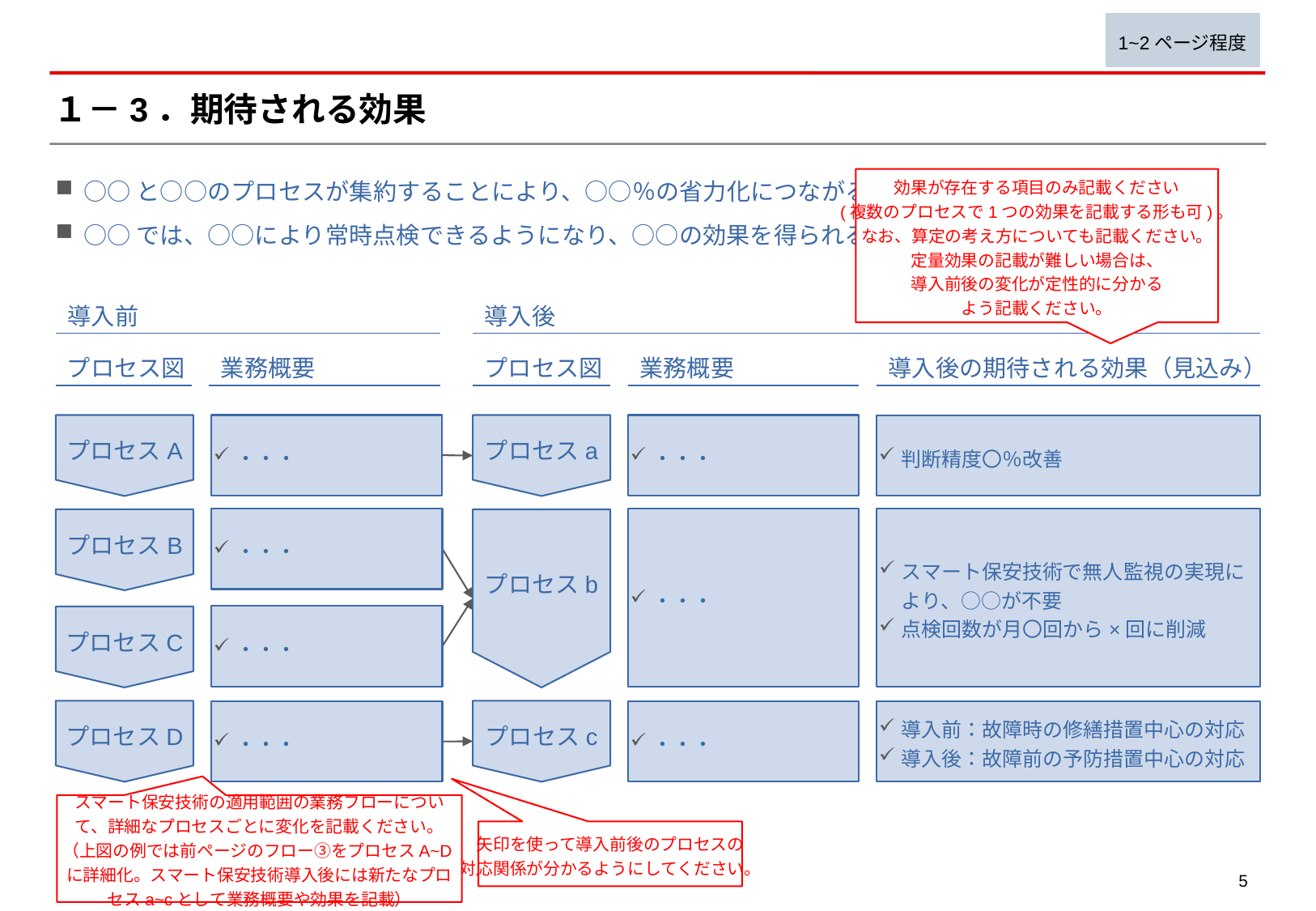

1~2ページ程度
# １－3．期待される効果
効果が存在する項目のみ記載ください
(複数のプロセスで1つの効果を記載する形も可)。
なお、算定の考え方についても記載ください。
定量効果の記載が難しい場合は、
導入前後の変化が定性的に分かる
よう記載ください。
○○と○○のプロセスが集約することにより、○○％の省力化につながる。
○○では、○○により常時点検できるようになり、○○の効果を得られる。
導入前
導入後
プロセス図
業務概要
プロセスA
プロセスB
プロセスC
プロセスD
・・・
・・・
・・・
・・・
プロセス図
業務概要
プロセスa
プロセスb
プロセスc
・・・
・・・
・・・
導入後の期待される効果（見込み）
判断精度〇％改善
スマート保安技術で無人監視の実現により、○○が不要
点検回数が月〇回から×回に削減
導入前：故障時の修繕措置中心の対応
導入後：故障前の予防措置中心の対応
スマート保安技術の適用範囲の業務フローについて、詳細なプロセスごとに変化を記載ください。（上図の例では前ページのフロー③をプロセスA~Dに詳細化。スマート保安技術導入後には新たなプロセスa~cとして業務概要や効果を記載）
矢印を使って導入前後のプロセスの
対応関係が分かるようにしてください。